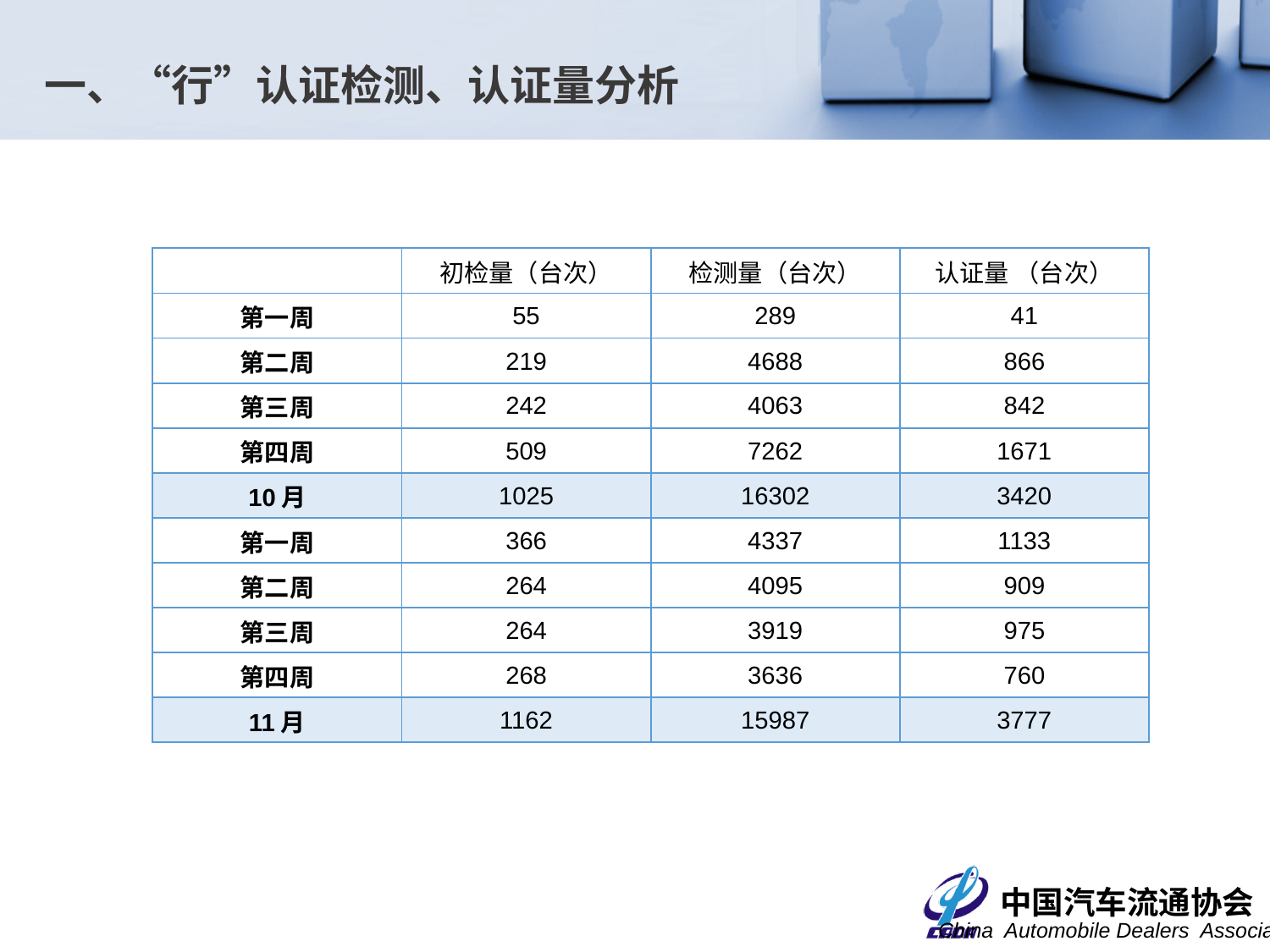

一、“行”认证检测、认证量分析
|  | 初检量（台次） | 检测量（台次） | 认证量 （台次） |
| --- | --- | --- | --- |
| 第一周 | 55 | 289 | 41 |
| 第二周 | 219 | 4688 | 866 |
| 第三周 | 242 | 4063 | 842 |
| 第四周 | 509 | 7262 | 1671 |
| 10月 | 1025 | 16302 | 3420 |
| 第一周 | 366 | 4337 | 1133 |
| 第二周 | 264 | 4095 | 909 |
| 第三周 | 264 | 3919 | 975 |
| 第四周 | 268 | 3636 | 760 |
| 11月 | 1162 | 15987 | 3777 |